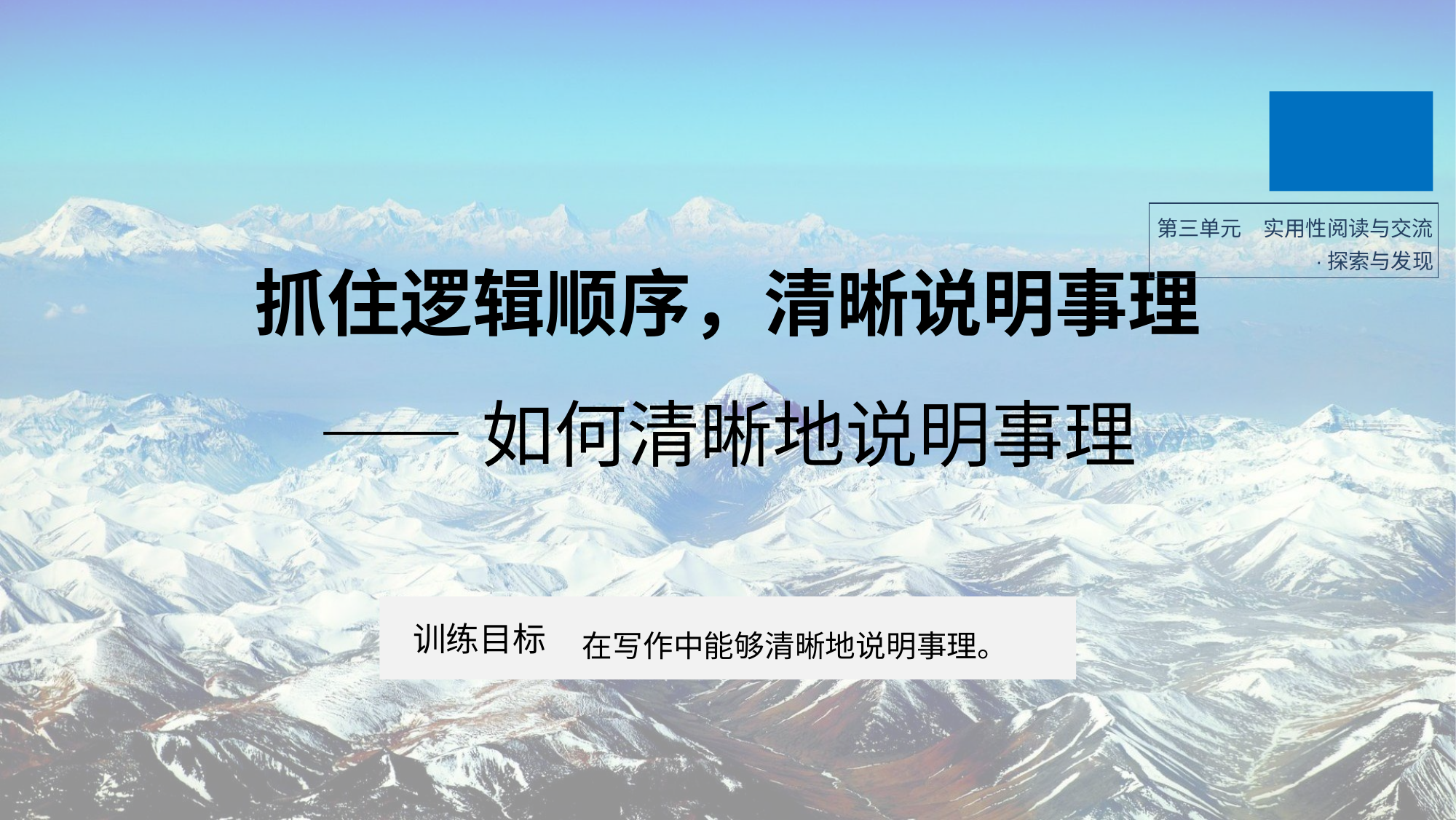

第三单元　实用性阅读与交流
∙探索与发现
抓住逻辑顺序，清晰说明事理
——如何清晰地说明事理

在写作中能够清晰地说明事理。
训练目标